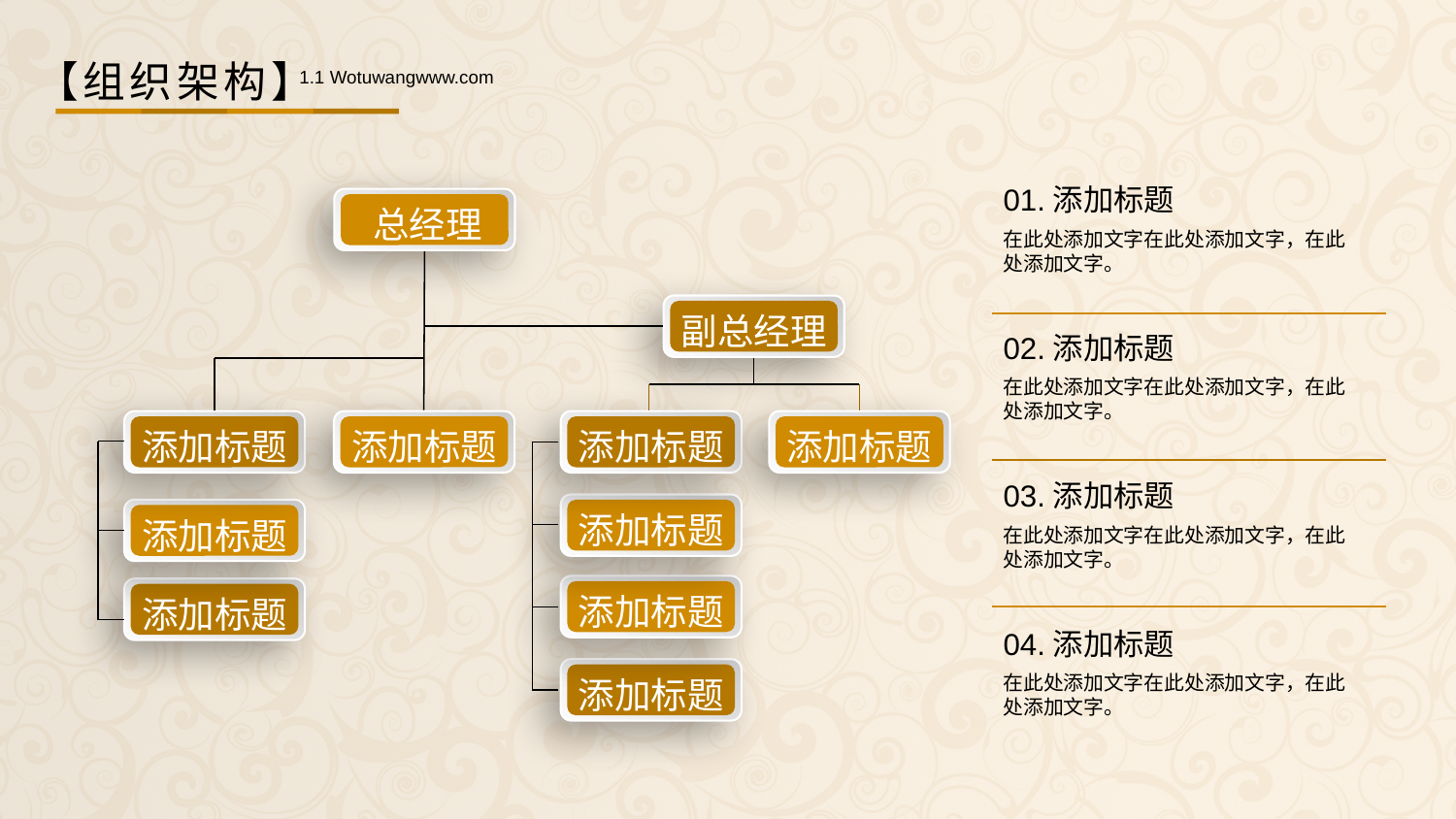

【组织架构】
1.1 Wotuwangwww.com

01.添加标题
在此处添加文字在此处添加文字，在此处添加文字。
02.添加标题
在此处添加文字在此处添加文字，在此处添加文字。
03.添加标题
在此处添加文字在此处添加文字，在此处添加文字。
04.添加标题
在此处添加文字在此处添加文字，在此处添加文字。

总经理

副总经理
添加标题

添加标题

添加标题

添加标题

添加标题

添加标题

添加标题

添加标题

添加标题

添加标题